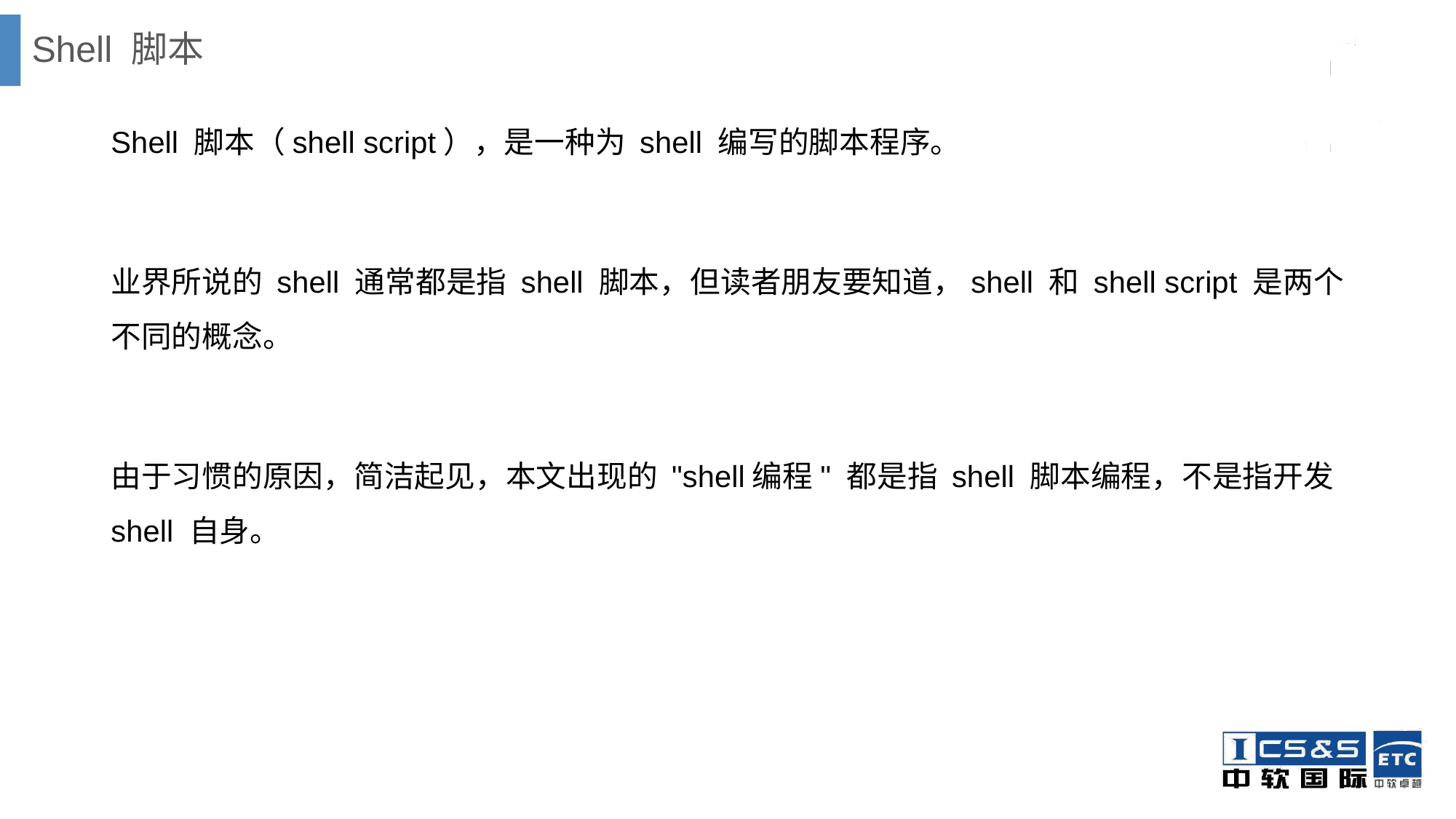

# Shell 脚本
Shell 脚本（shell script），是一种为 shell 编写的脚本程序。

业界所说的 shell 通常都是指 shell 脚本，但读者朋友要知道，shell 和 shell script 是两个不同的概念。

由于习惯的原因，简洁起见，本文出现的 "shell编程" 都是指 shell 脚本编程，不是指开发 shell 自身。